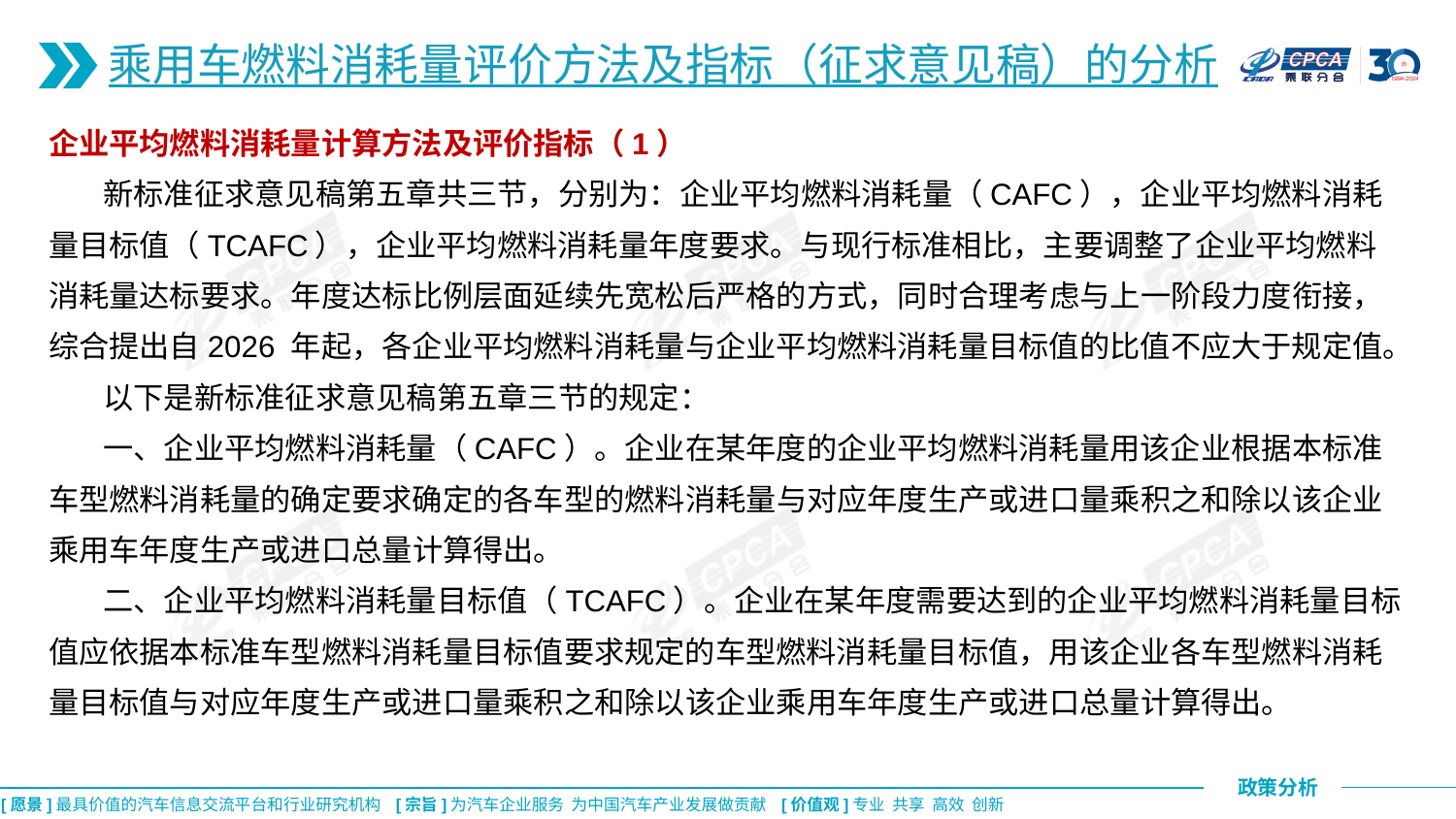

乘用车燃料消耗量评价方法及指标（征求意见稿）的分析
企业平均燃料消耗量计算方法及评价指标（1）
       新标准征求意见稿第五章共三节，分别为：企业平均燃料消耗量（CAFC），企业平均燃料消耗量目标值（TCAFC），企业平均燃料消耗量年度要求。与现行标准相比，主要调整了企业平均燃料消耗量达标要求。年度达标比例层面延续先宽松后严格的方式，同时合理考虑与上一阶段力度衔接，综合提出自2026 年起，各企业平均燃料消耗量与企业平均燃料消耗量目标值的比值不应大于规定值。
       以下是新标准征求意见稿第五章三节的规定：
       一、企业平均燃料消耗量（CAFC）。企业在某年度的企业平均燃料消耗量用该企业根据本标准车型燃料消耗量的确定要求确定的各车型的燃料消耗量与对应年度生产或进口量乘积之和除以该企业乘用车年度生产或进口总量计算得出。
       二、企业平均燃料消耗量目标值（TCAFC）。企业在某年度需要达到的企业平均燃料消耗量目标值应依据本标准车型燃料消耗量目标值要求规定的车型燃料消耗量目标值，用该企业各车型燃料消耗量目标值与对应年度生产或进口量乘积之和除以该企业乘用车年度生产或进口总量计算得出。